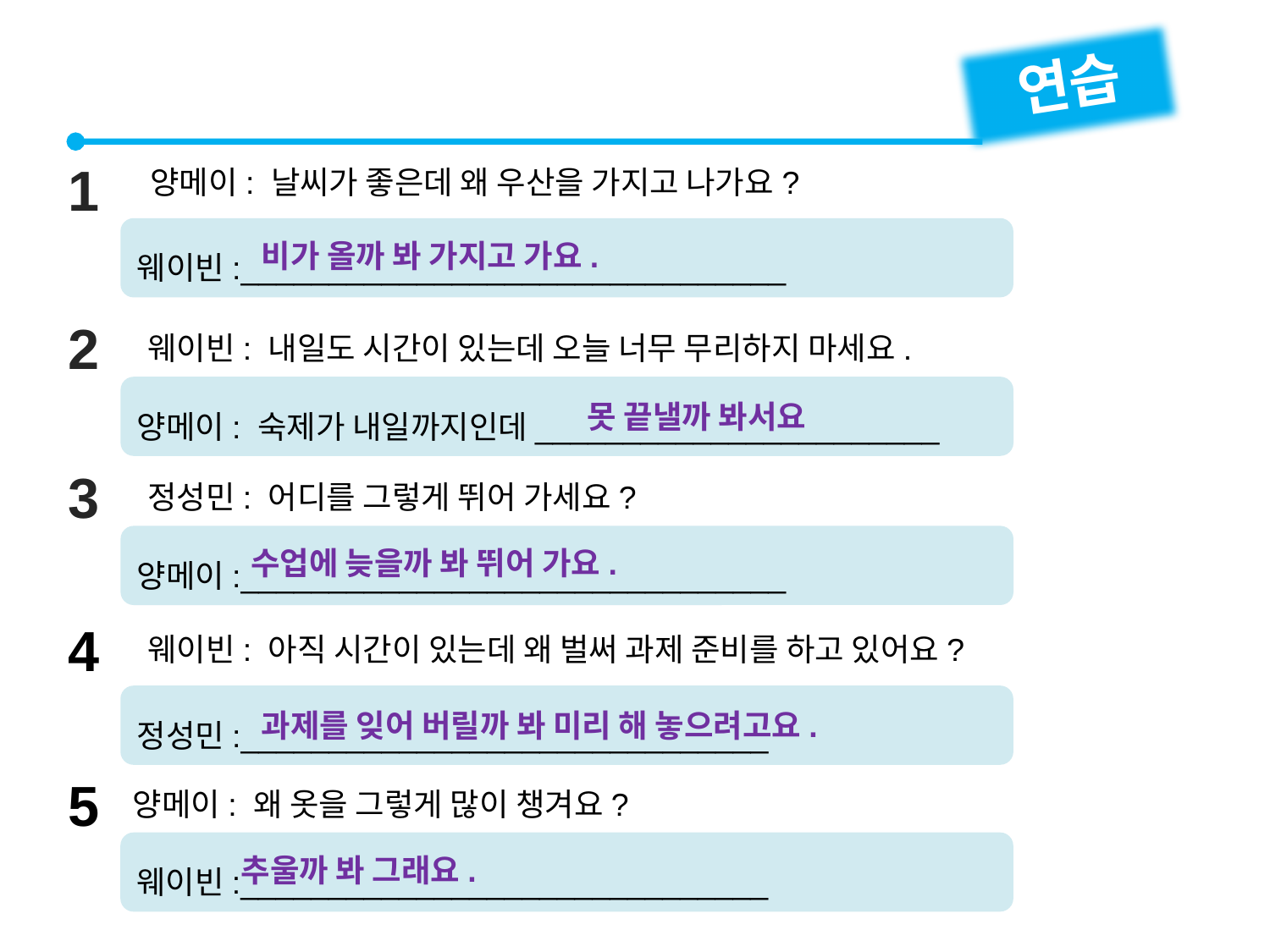

연습
1
양메이: 날씨가 좋은데 왜 우산을 가지고 나가요?
웨이빈:_______________________________
비가 올까 봐 가지고 가요.
2
웨이빈: 내일도 시간이 있는데 오늘 너무 무리하지 마세요.
양메이: 숙제가 내일까지인데_______________________
못 끝낼까 봐서요
3
정성민: 어디를 그렇게 뛰어 가세요?
양메이:_______________________________
수업에 늦을까 봐 뛰어 가요.
4
웨이빈: 아직 시간이 있는데 왜 벌써 과제 준비를 하고 있어요?
정성민:______________________________
과제를 잊어 버릴까 봐 미리 해 놓으려고요.
5
양메이: 왜 옷을 그렇게 많이 챙겨요?
웨이빈:______________________________
추울까 봐 그래요.